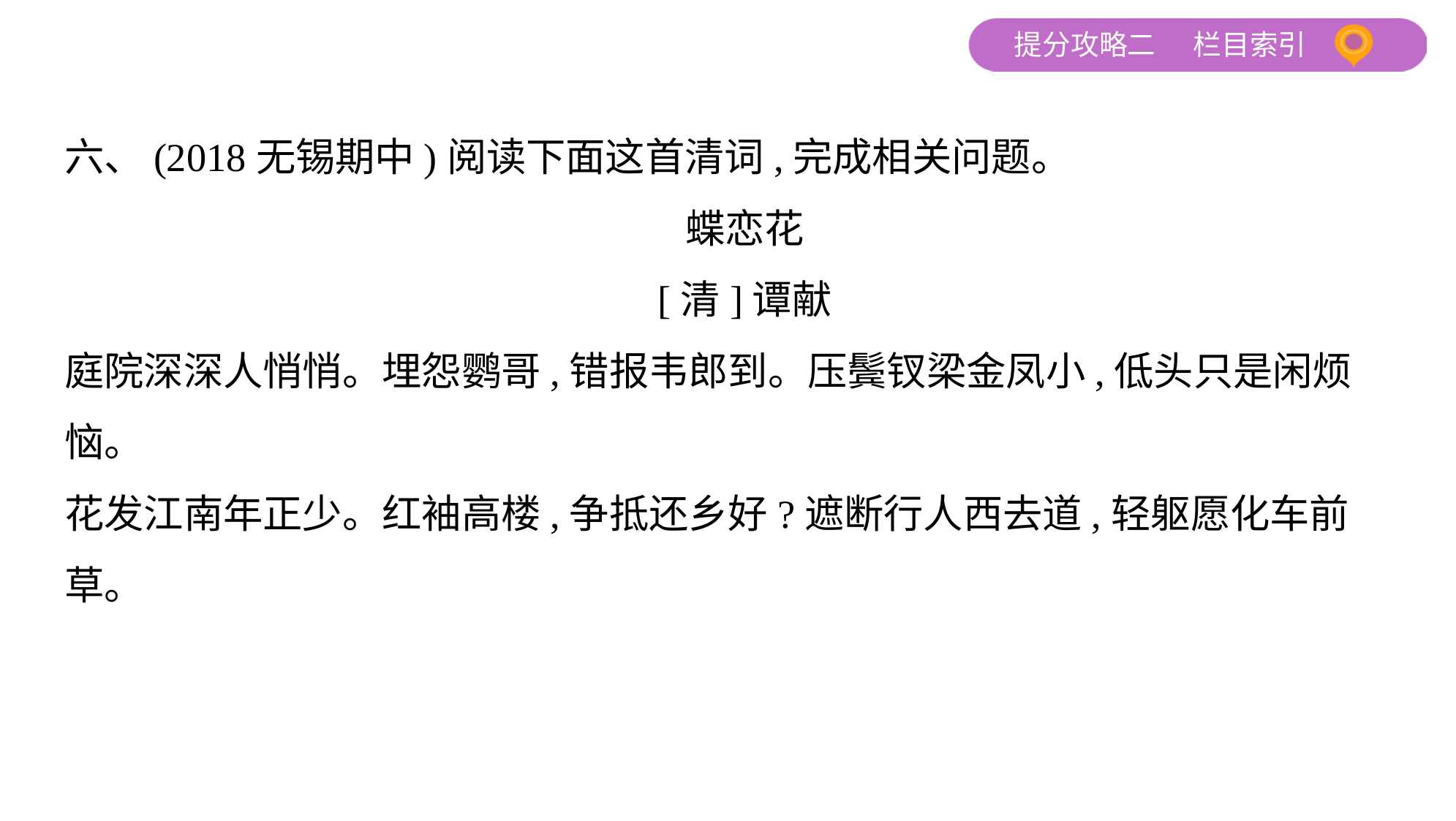

六、(2018无锡期中)阅读下面这首清词,完成相关问题。
蝶恋花
[清]谭献
庭院深深人悄悄。埋怨鹦哥,错报韦郎到。压鬓钗梁金凤小,低头只是闲烦
恼。
花发江南年正少。红袖高楼,争抵还乡好?遮断行人西去道,轻躯愿化车前
草。